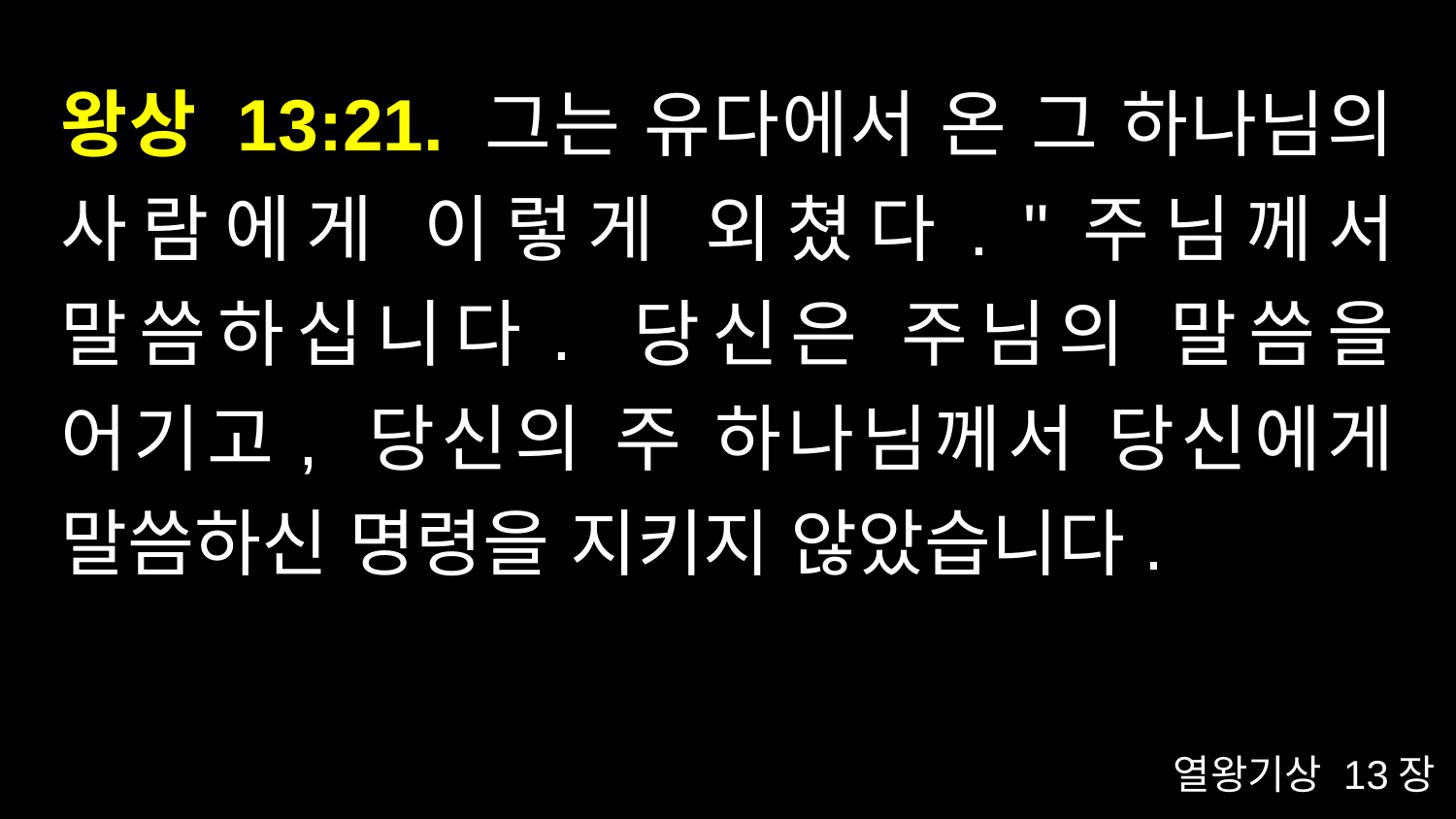

# 왕상 13:21. 그는 유다에서 온 그 하나님의 사람에게 이렇게 외쳤다. "주님께서 말씀하십니다. 당신은 주님의 말씀을 어기고, 당신의 주 하나님께서 당신에게 말씀하신 명령을 지키지 않았습니다.
열왕기상 13장